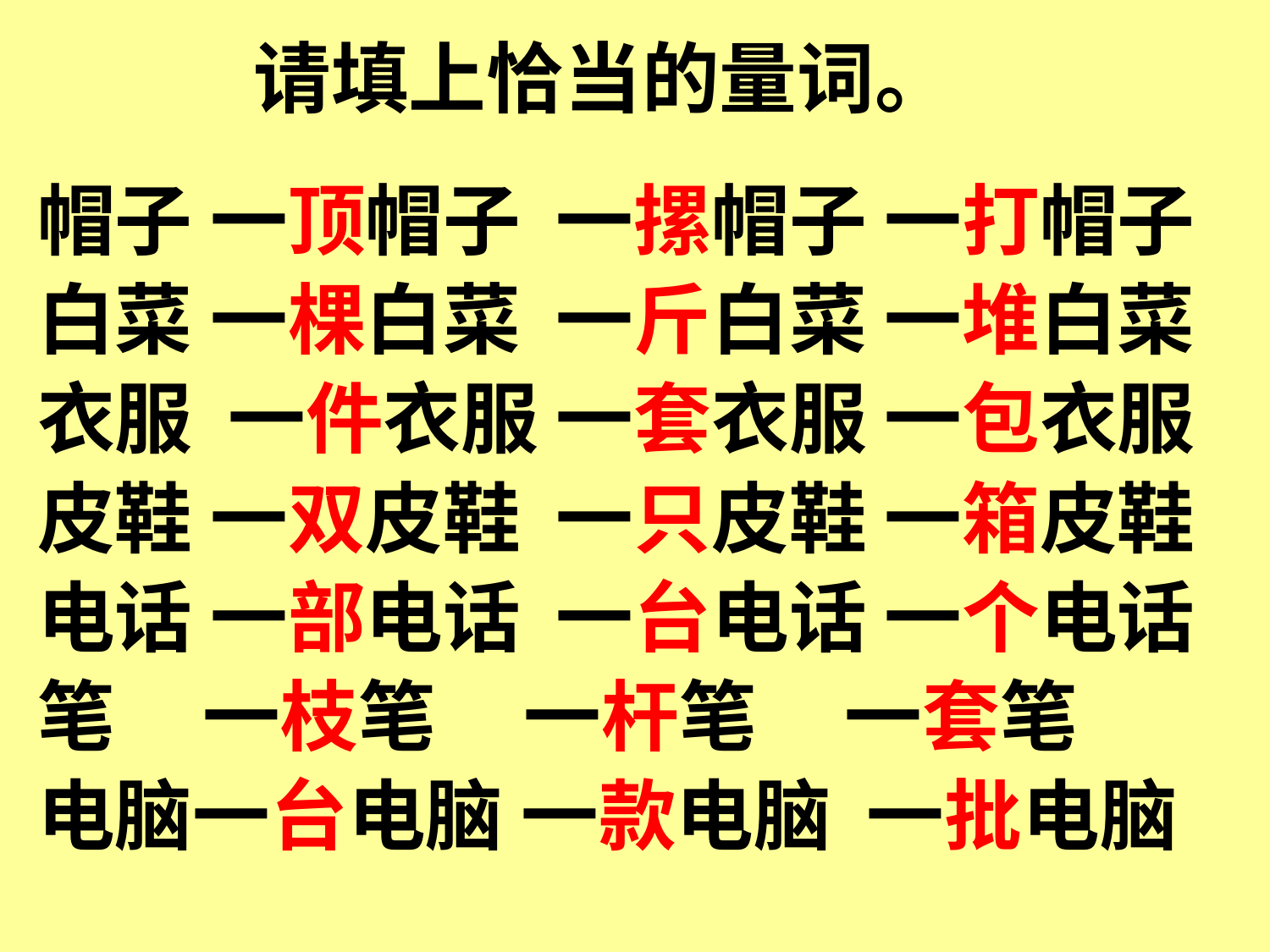

# 请填上恰当的量词。
帽子 一顶帽子  一摞帽子 一打帽子
白菜 一棵白菜  一斤白菜 一堆白菜
衣服  一件衣服 一套衣服 一包衣服
皮鞋 一双皮鞋  一只皮鞋 一箱皮鞋
电话 一部电话  一台电话 一个电话
笔     一枝笔     一杆笔     一套笔
电脑一台电脑 一款电脑  一批电脑